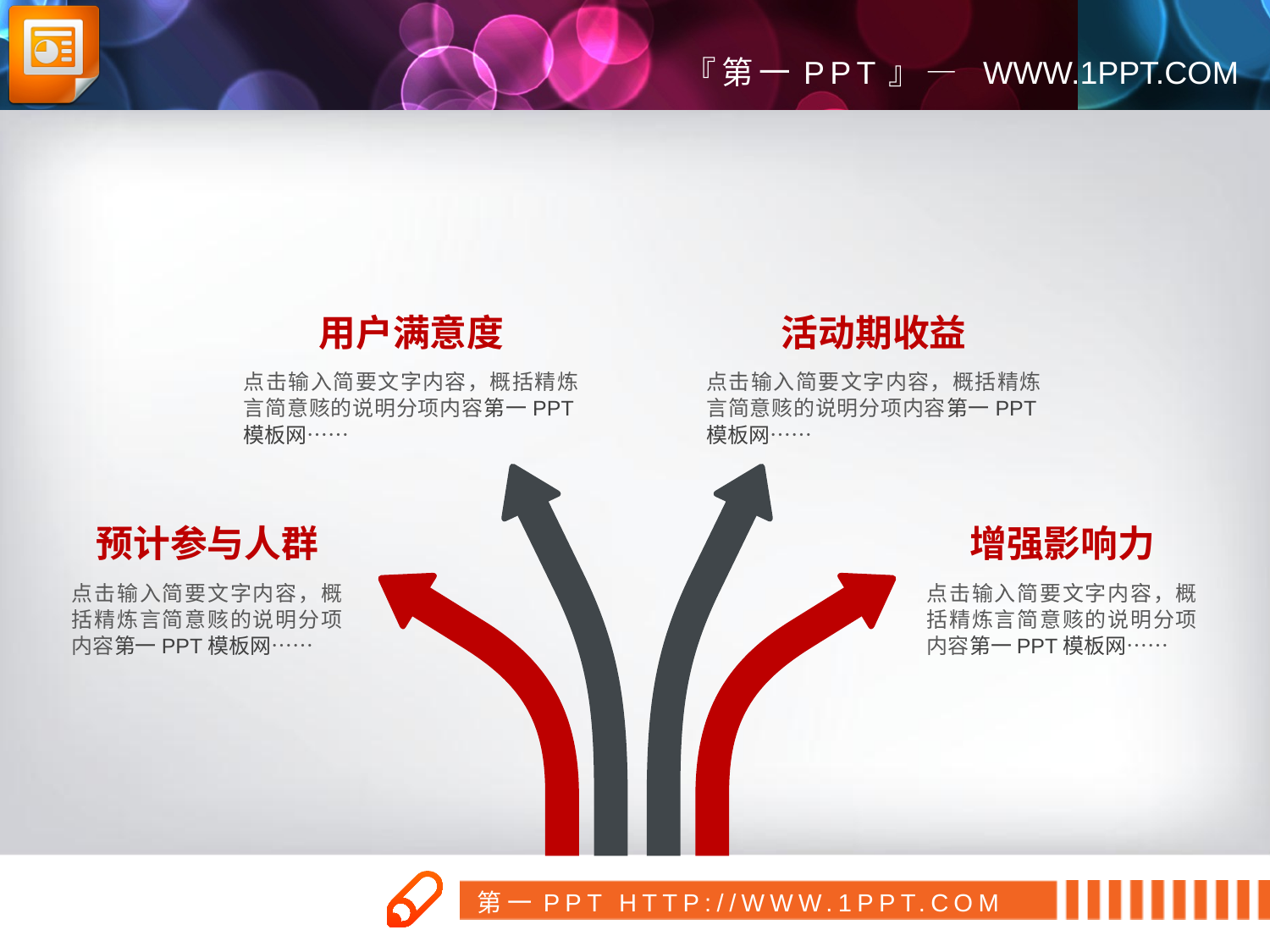

用户满意度
活动期收益
点击输入简要文字内容，概括精炼言简意赅的说明分项内容第一PPT模板网……
点击输入简要文字内容，概括精炼言简意赅的说明分项内容第一PPT模板网……

预计参与人群
增强影响力

点击输入简要文字内容，概括精炼言简意赅的说明分项内容第一PPT模板网……
点击输入简要文字内容，概括精炼言简意赅的说明分项内容第一PPT模板网……